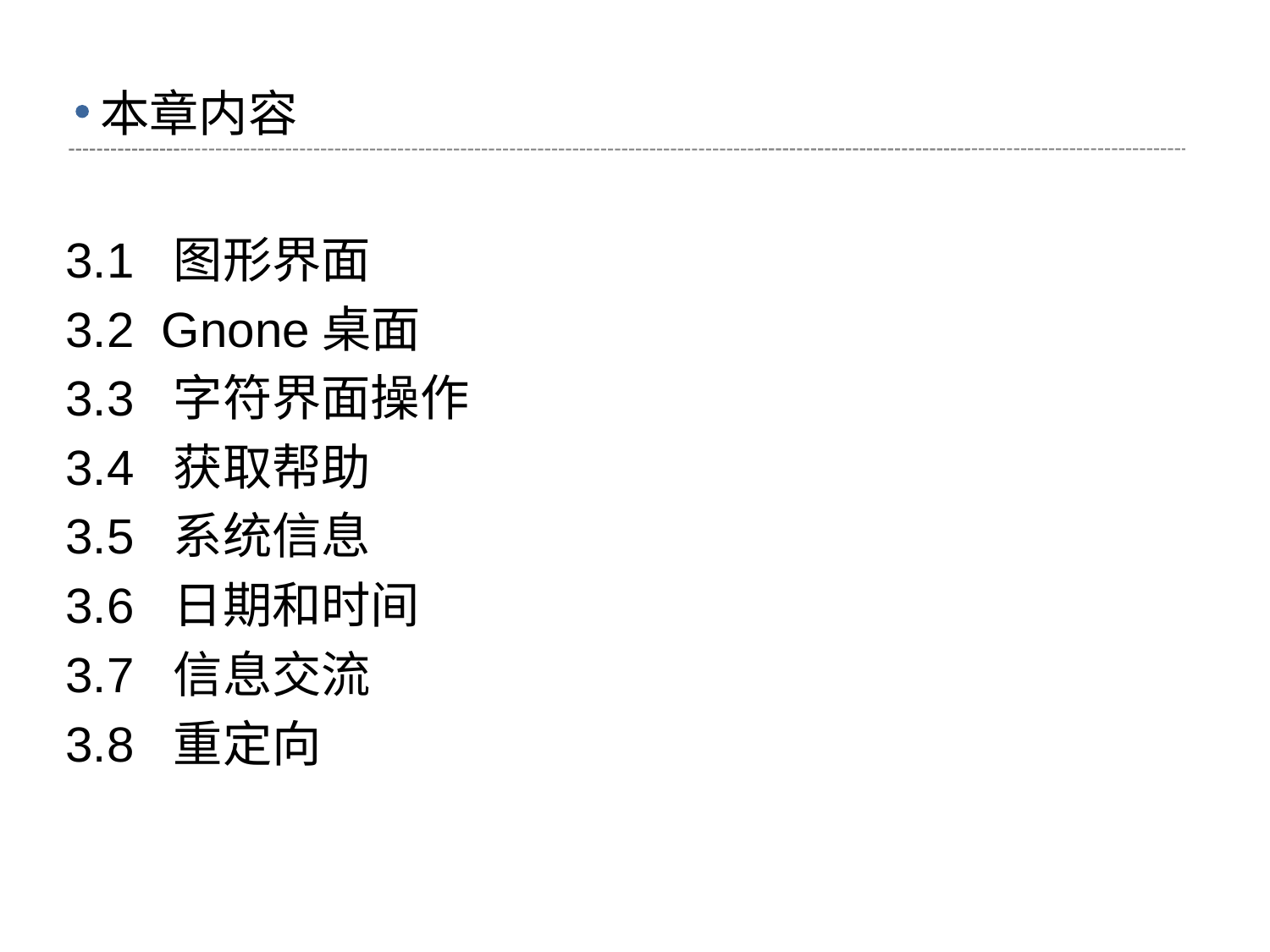

# 本章内容
3.1  图形界面
3.2  Gnone桌面
3.3  字符界面操作
3.4  获取帮助
3.5  系统信息
3.6  日期和时间
3.7  信息交流
3.8  重定向